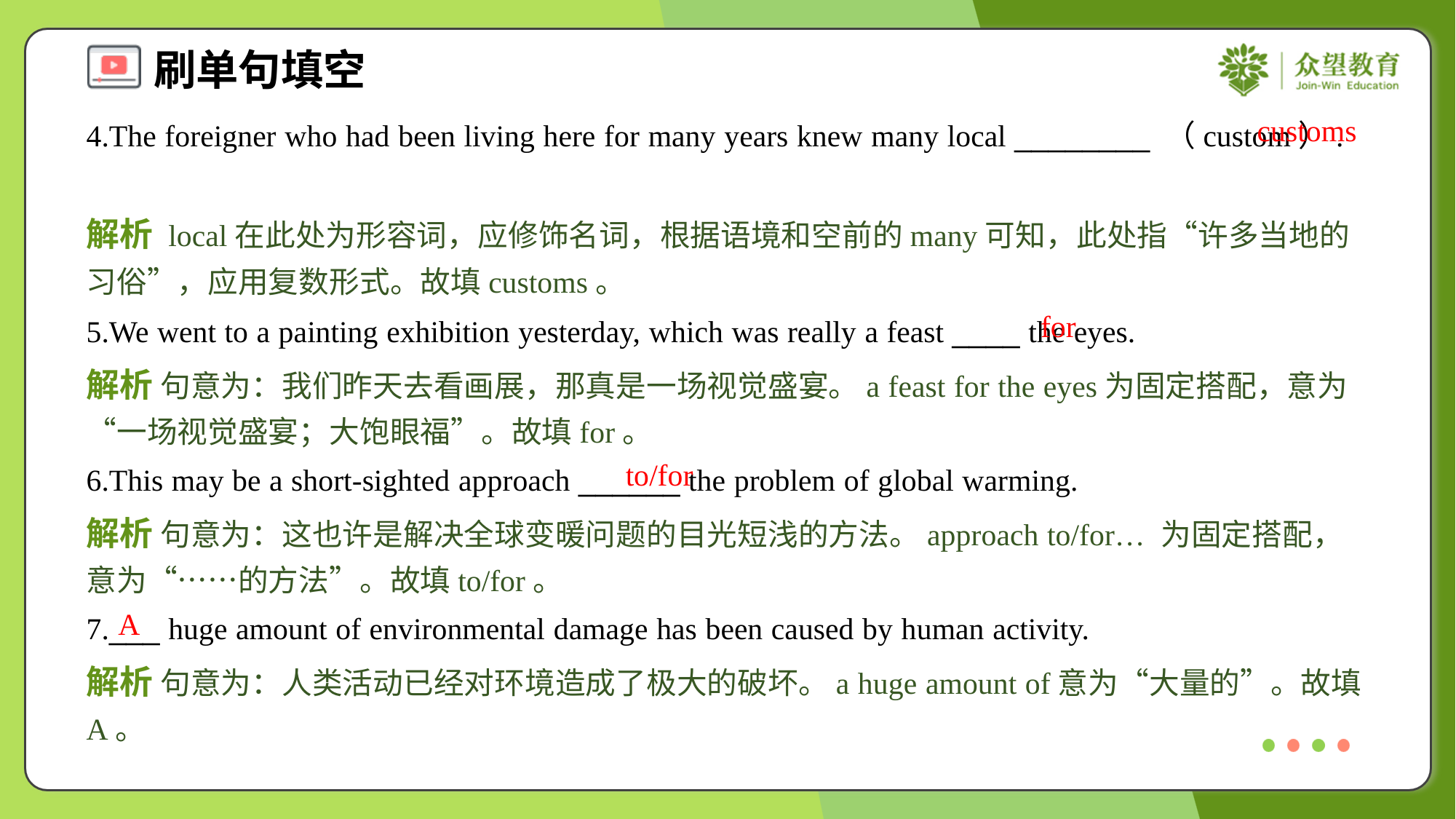

customs
4.The foreigner who had been living here for many years knew many local ________ （custom）.
解析 local在此处为形容词，应修饰名词，根据语境和空前的many可知，此处指“许多当地的习俗”，应用复数形式。故填customs。
for
5.We went to a painting exhibition yesterday, which was really a feast ____ the eyes.
解析 句意为：我们昨天去看画展，那真是一场视觉盛宴。a feast for the eyes为固定搭配，意为“一场视觉盛宴；大饱眼福”。故填for。
to/for
6.This may be a short-sighted approach ______ the problem of global warming.
解析 句意为：这也许是解决全球变暖问题的目光短浅的方法。approach to/for… 为固定搭配，意为“……的方法”。故填to/for。
A
7.___ huge amount of environmental damage has been caused by human activity.
解析 句意为：人类活动已经对环境造成了极大的破坏。a huge amount of意为“大量的”。故填A。